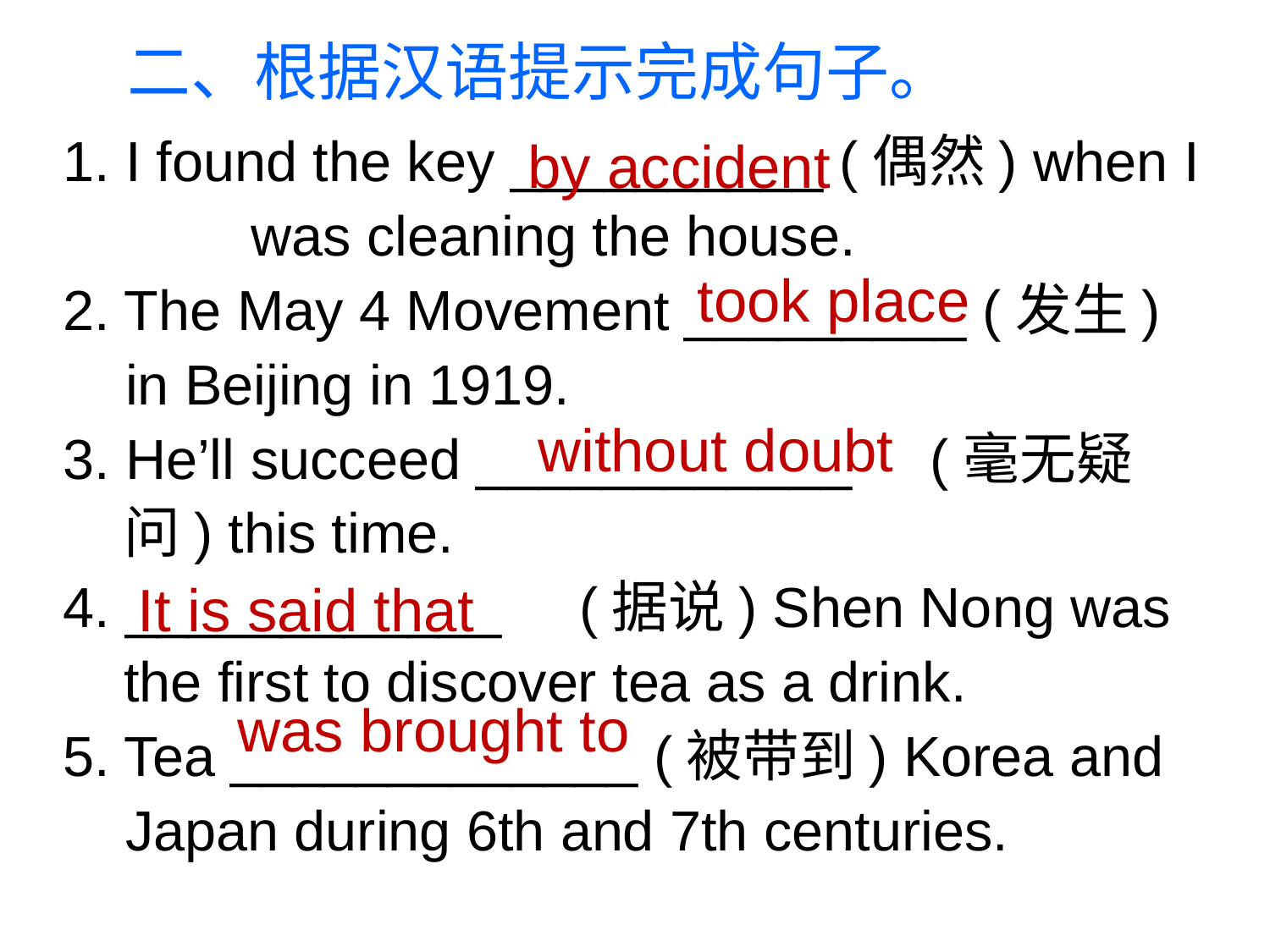

二、根据汉语提示完成句子。
1. I found the key __________ (偶然) when I 	was cleaning the house.
2. The May 4 Movement _________ (发生)
    in Beijing in 1919.
3. He’ll succeed ____________     (毫无疑问) this time.
4. ____________     (据说) Shen Nong was the first to discover tea as a drink.
5. Tea _____________ (被带到) Korea and
    Japan during 6th and 7th centuries.
by accident
took place
without doubt
It is said that
was brought to